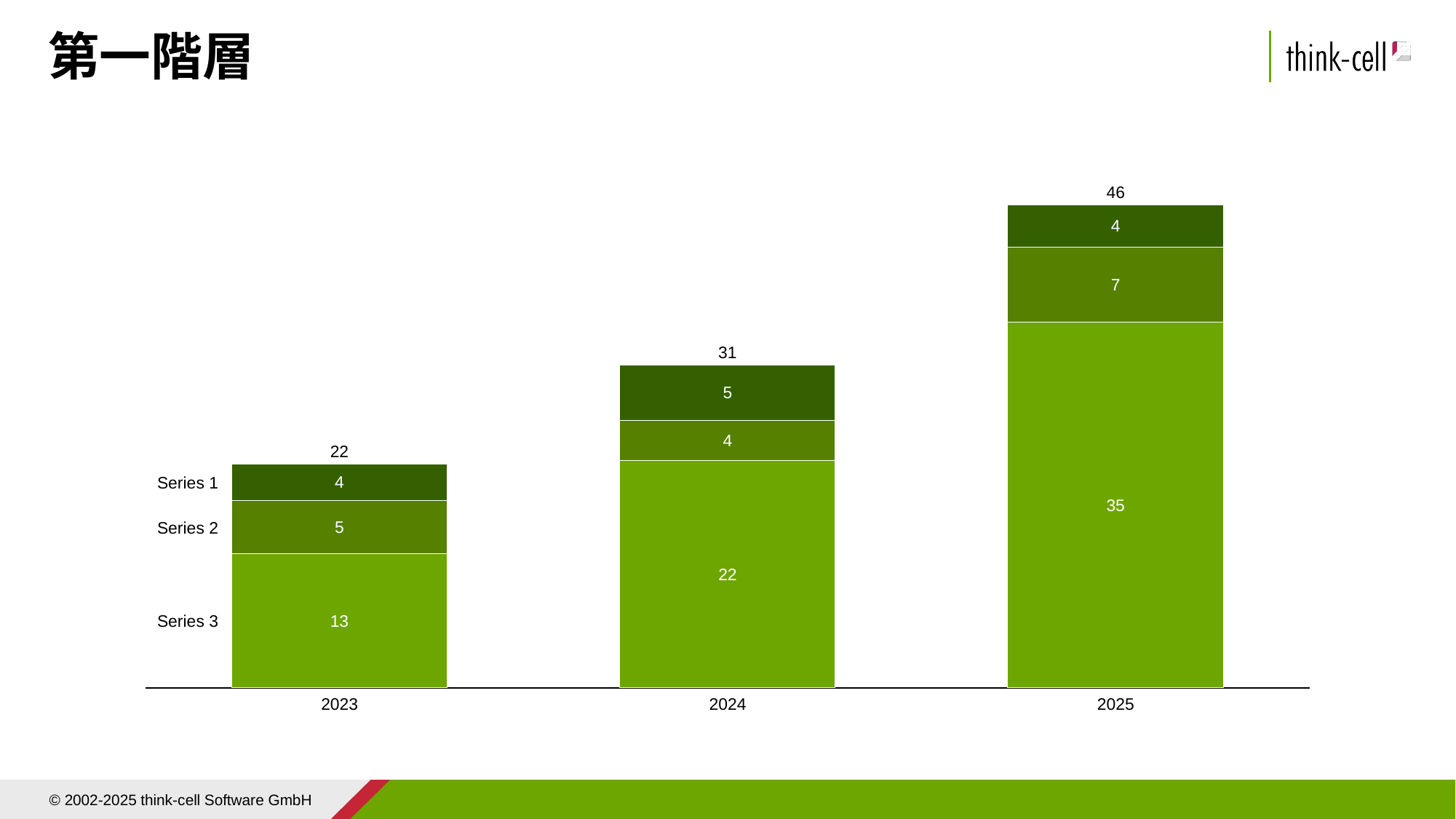

# 第一階層

### Chart

| Category |  |  |  |
|---|---|---|---|
46
31
22
Series 1
Series 2
Series 3
2023
2024
2025